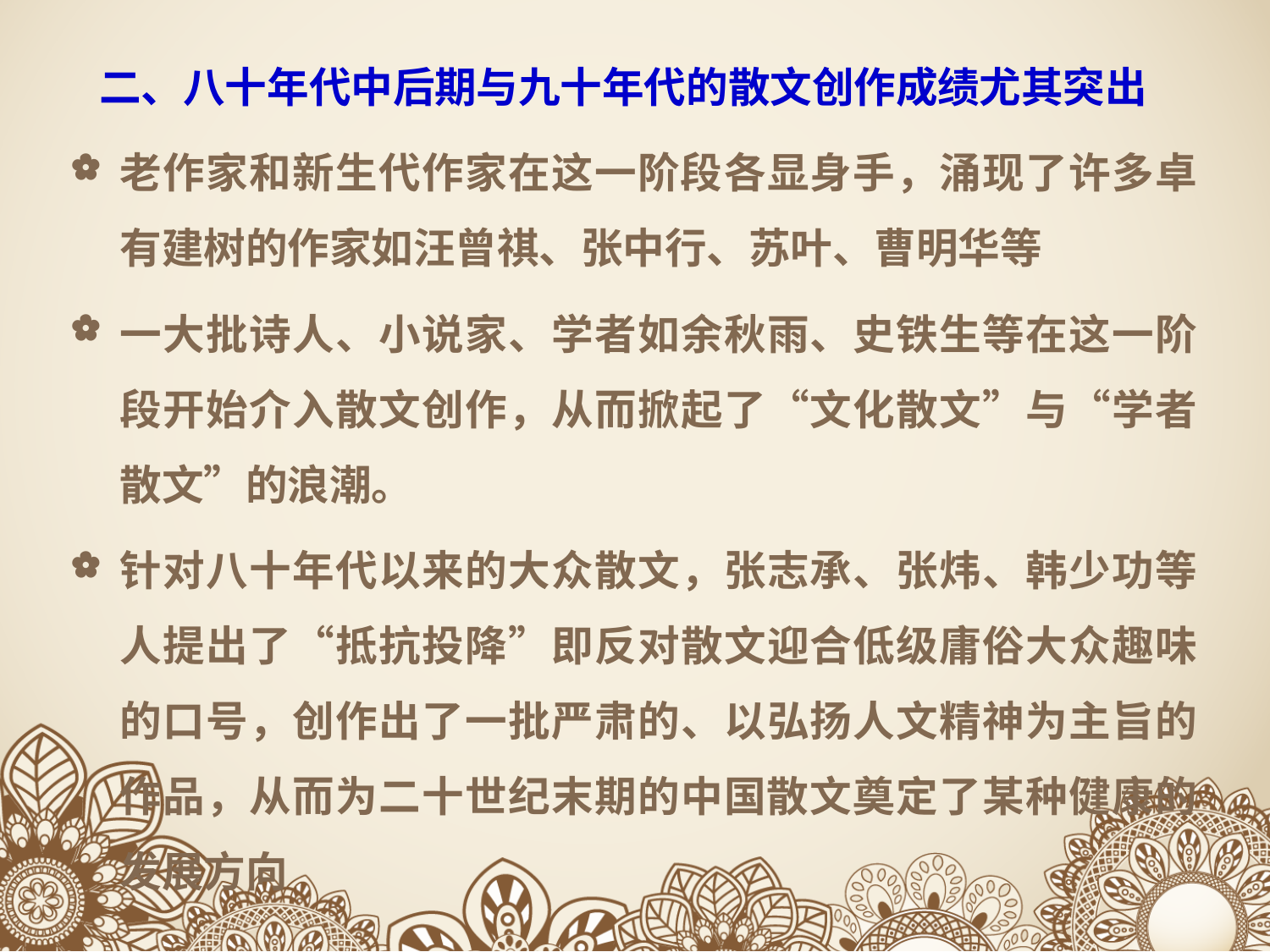

二、八十年代中后期与九十年代的散文创作成绩尤其突出
老作家和新生代作家在这一阶段各显身手，涌现了许多卓有建树的作家如汪曾祺、张中行、苏叶、曹明华等
一大批诗人、小说家、学者如余秋雨、史铁生等在这一阶段开始介入散文创作，从而掀起了“文化散文”与“学者散文”的浪潮。
针对八十年代以来的大众散文，张志承、张炜、韩少功等人提出了“抵抗投降”即反对散文迎合低级庸俗大众趣味的口号，创作出了一批严肃的、以弘扬人文精神为主旨的作品，从而为二十世纪末期的中国散文奠定了某种健康的发展方向